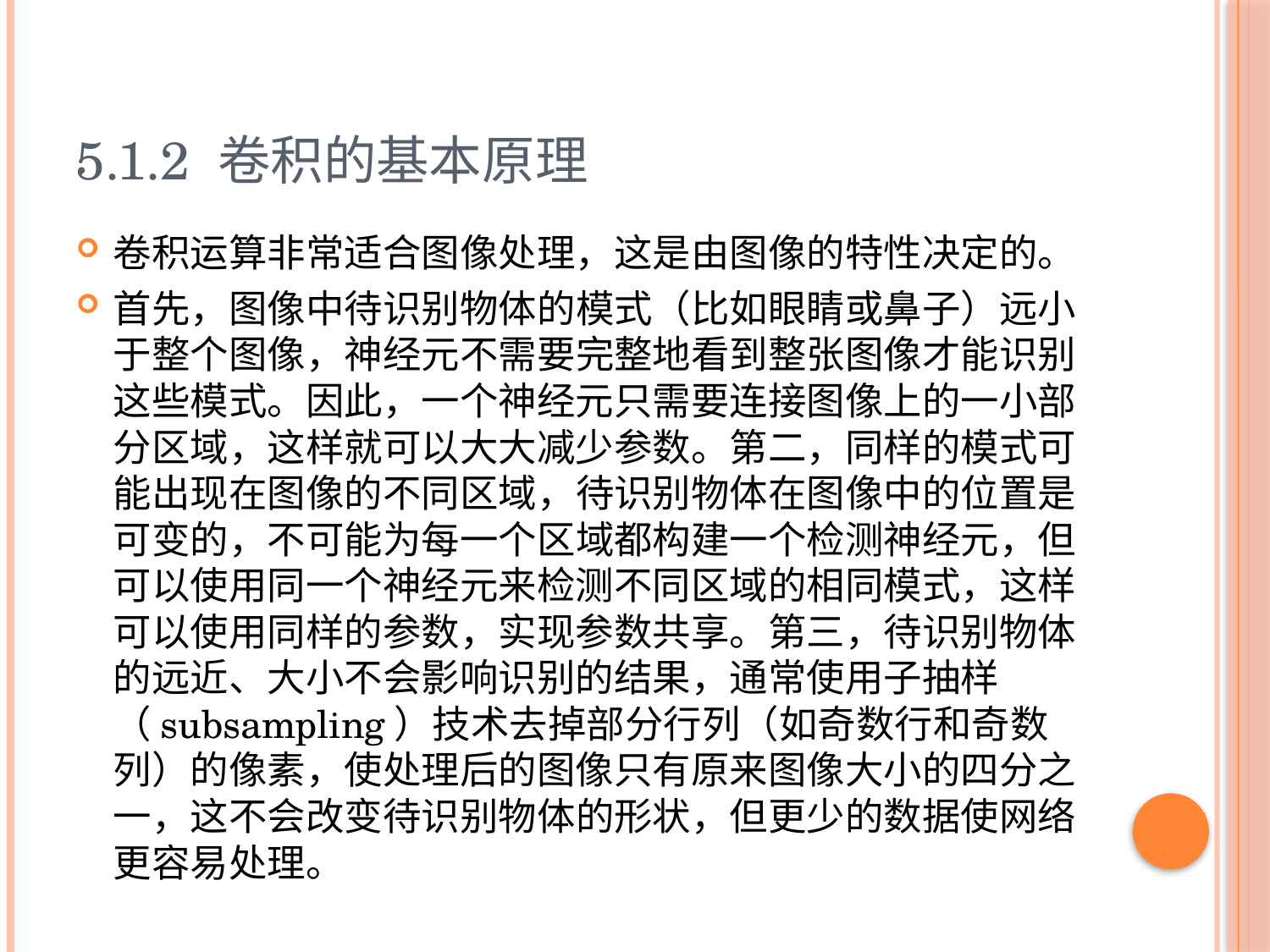

# 5.1.2 卷积的基本原理
卷积运算非常适合图像处理，这是由图像的特性决定的。
首先，图像中待识别物体的模式（比如眼睛或鼻子）远小于整个图像，神经元不需要完整地看到整张图像才能识别这些模式。因此，一个神经元只需要连接图像上的一小部分区域，这样就可以大大减少参数。第二，同样的模式可能出现在图像的不同区域，待识别物体在图像中的位置是可变的，不可能为每一个区域都构建一个检测神经元，但可以使用同一个神经元来检测不同区域的相同模式，这样可以使用同样的参数，实现参数共享。第三，待识别物体的远近、大小不会影响识别的结果，通常使用子抽样（subsampling）技术去掉部分行列（如奇数行和奇数列）的像素，使处理后的图像只有原来图像大小的四分之一，这不会改变待识别物体的形状，但更少的数据使网络更容易处理。